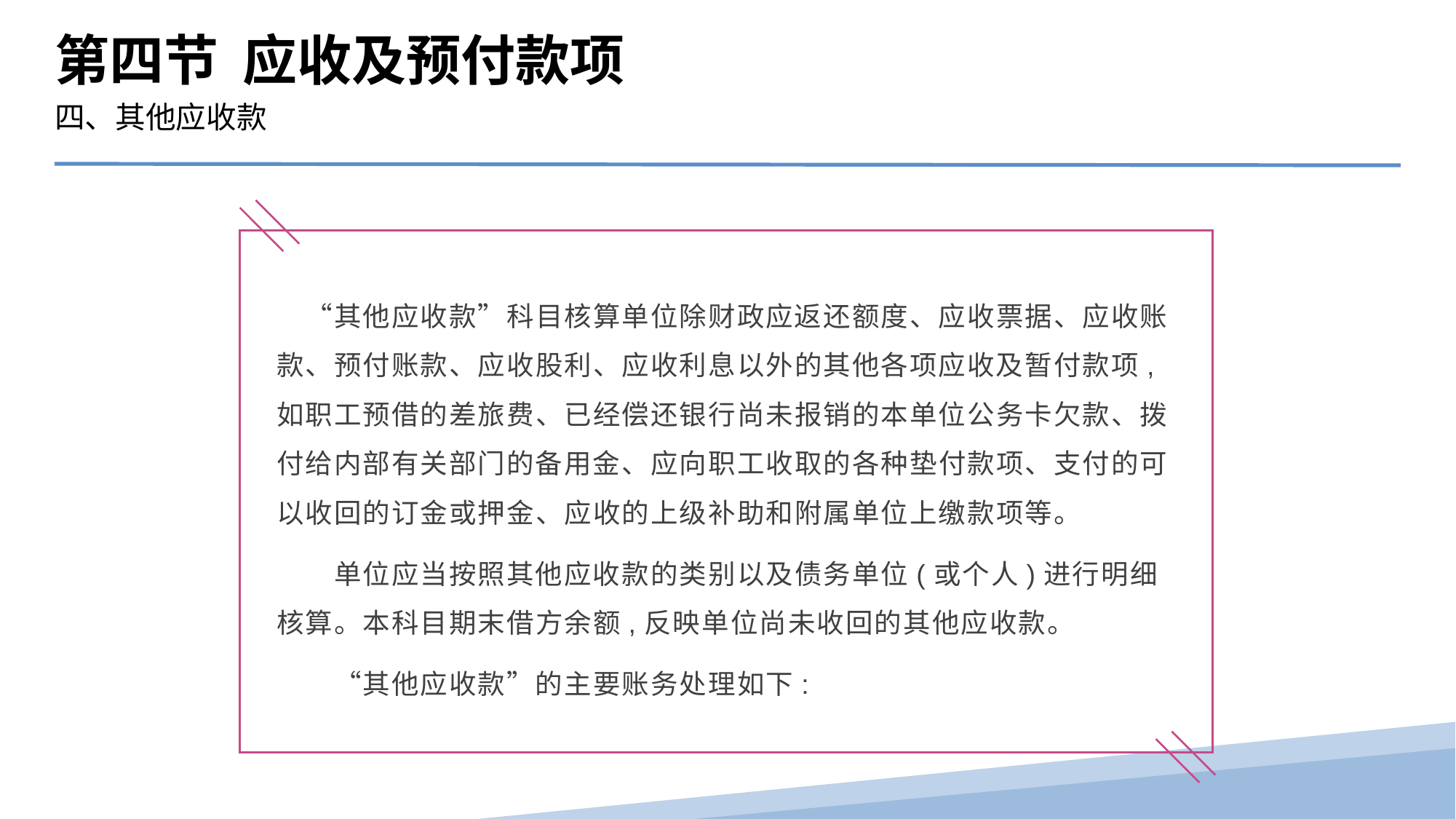

第四节  应收及预付款项
四、其他应收款

　“其他应收款”科目核算单位除财政应返还额度、应收票据、应收账款、预付账款、应收股利、应收利息以外的其他各项应收及暂付款项,如职工预借的差旅费、已经偿还银行尚未报销的本单位公务卡欠款、拨付给内部有关部门的备用金、应向职工收取的各种垫付款项、支付的可以收回的订金或押金、应收的上级补助和附属单位上缴款项等。
　　单位应当按照其他应收款的类别以及债务单位(或个人)进行明细核算。本科目期末借方余额,反映单位尚未收回的其他应收款。
　　“其他应收款”的主要账务处理如下: